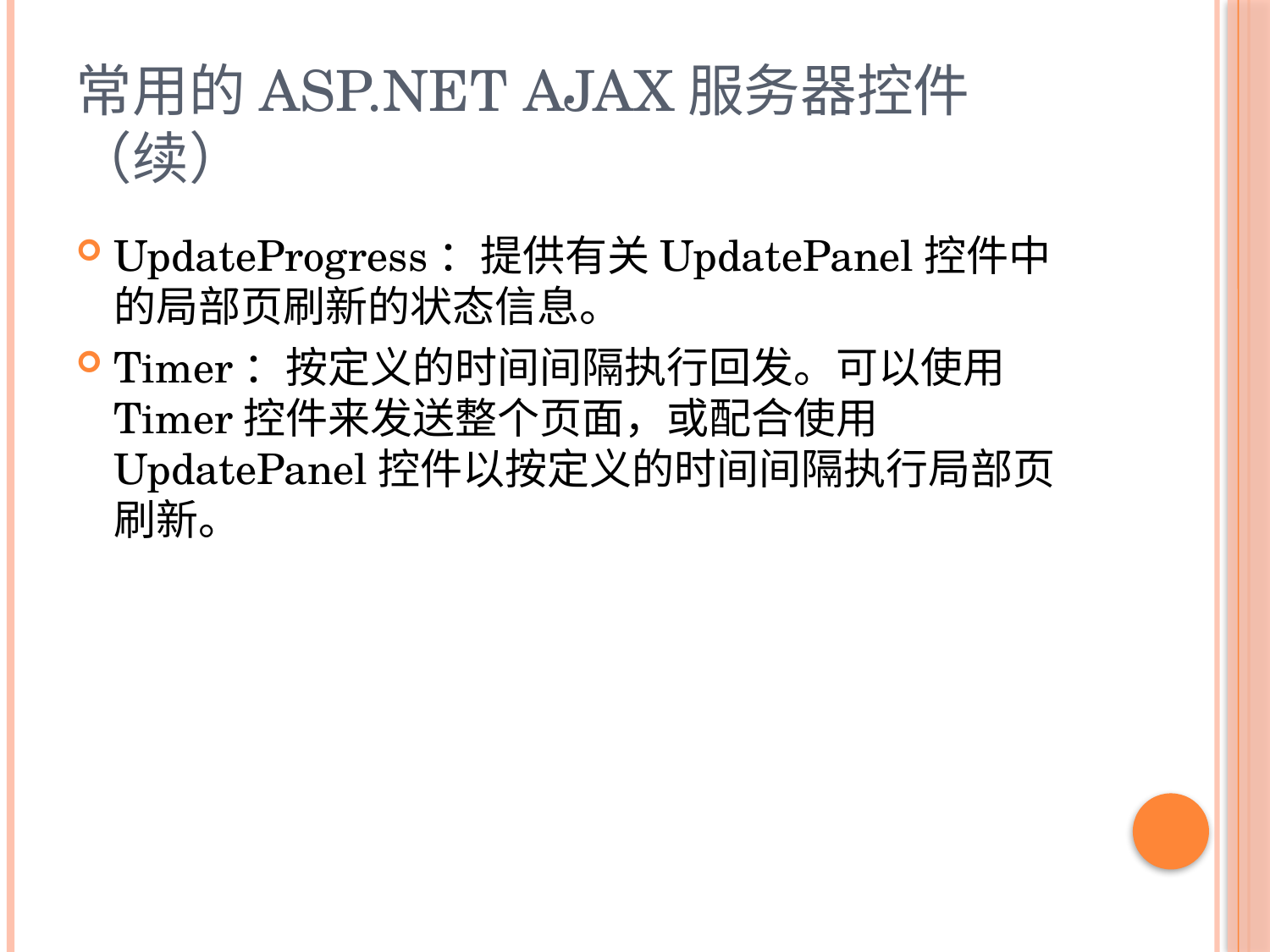

# 常用的ASP.NET AJAX服务器控件（续）
UpdateProgress：提供有关UpdatePanel控件中的局部页刷新的状态信息。
Timer：按定义的时间间隔执行回发。可以使用Timer控件来发送整个页面，或配合使用UpdatePanel控件以按定义的时间间隔执行局部页刷新。
8